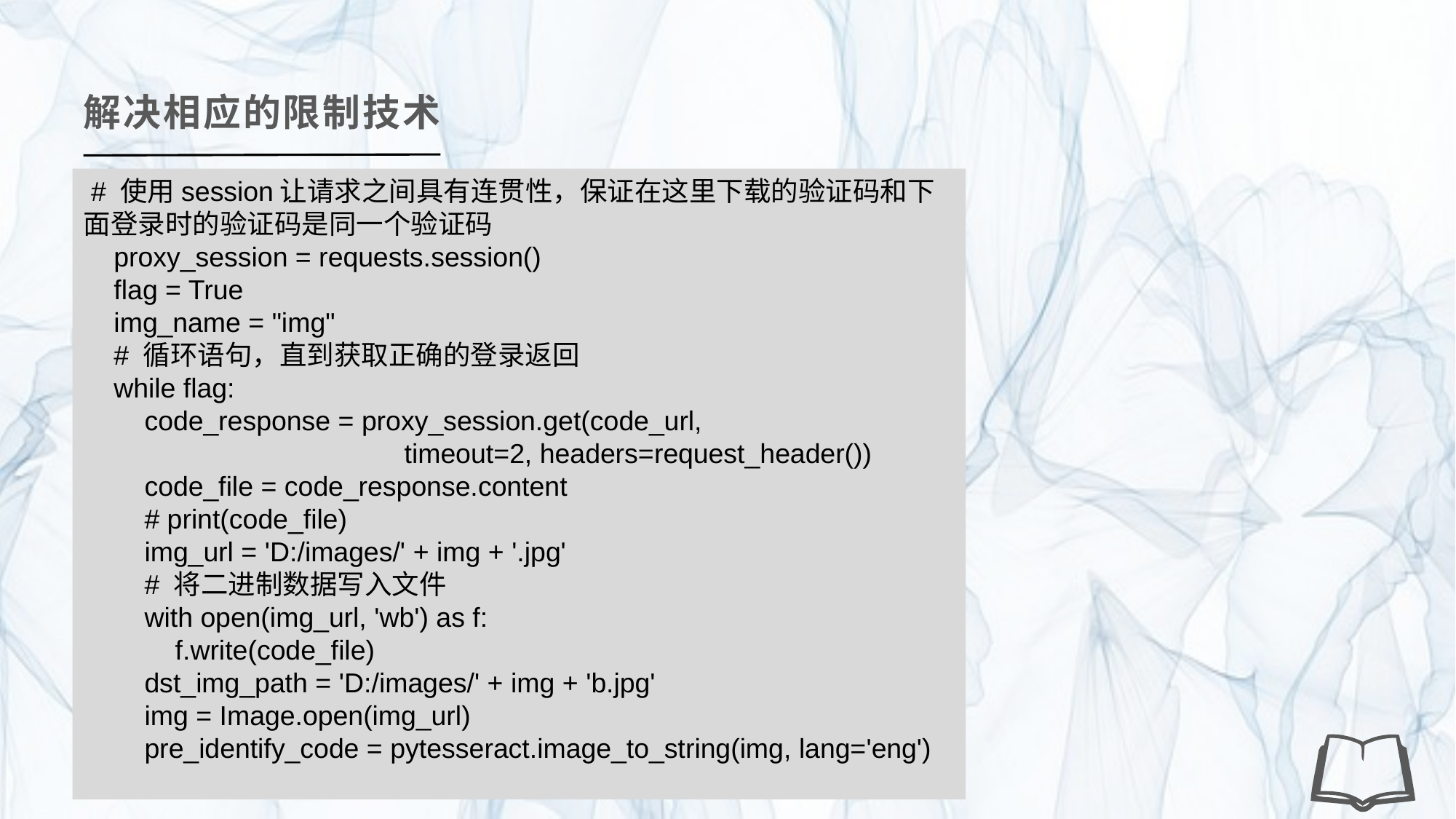

解决相应的限制技术
 # 使用session让请求之间具有连贯性，保证在这里下载的验证码和下面登录时的验证码是同一个验证码
    proxy_session = requests.session()
    flag = True
    img_name = "img"
    # 循环语句，直到获取正确的登录返回
    while flag:
        code_response = proxy_session.get(code_url,
                                          timeout=2, headers=request_header())
        code_file = code_response.content
        # print(code_file)
        img_url = 'D:/images/' + img + '.jpg'
        # 将二进制数据写入文件
        with open(img_url, 'wb') as f:
            f.write(code_file)
        dst_img_path = 'D:/images/' + img + 'b.jpg'
        img = Image.open(img_url)
        pre_identify_code = pytesseract.image_to_string(img, lang='eng')

38